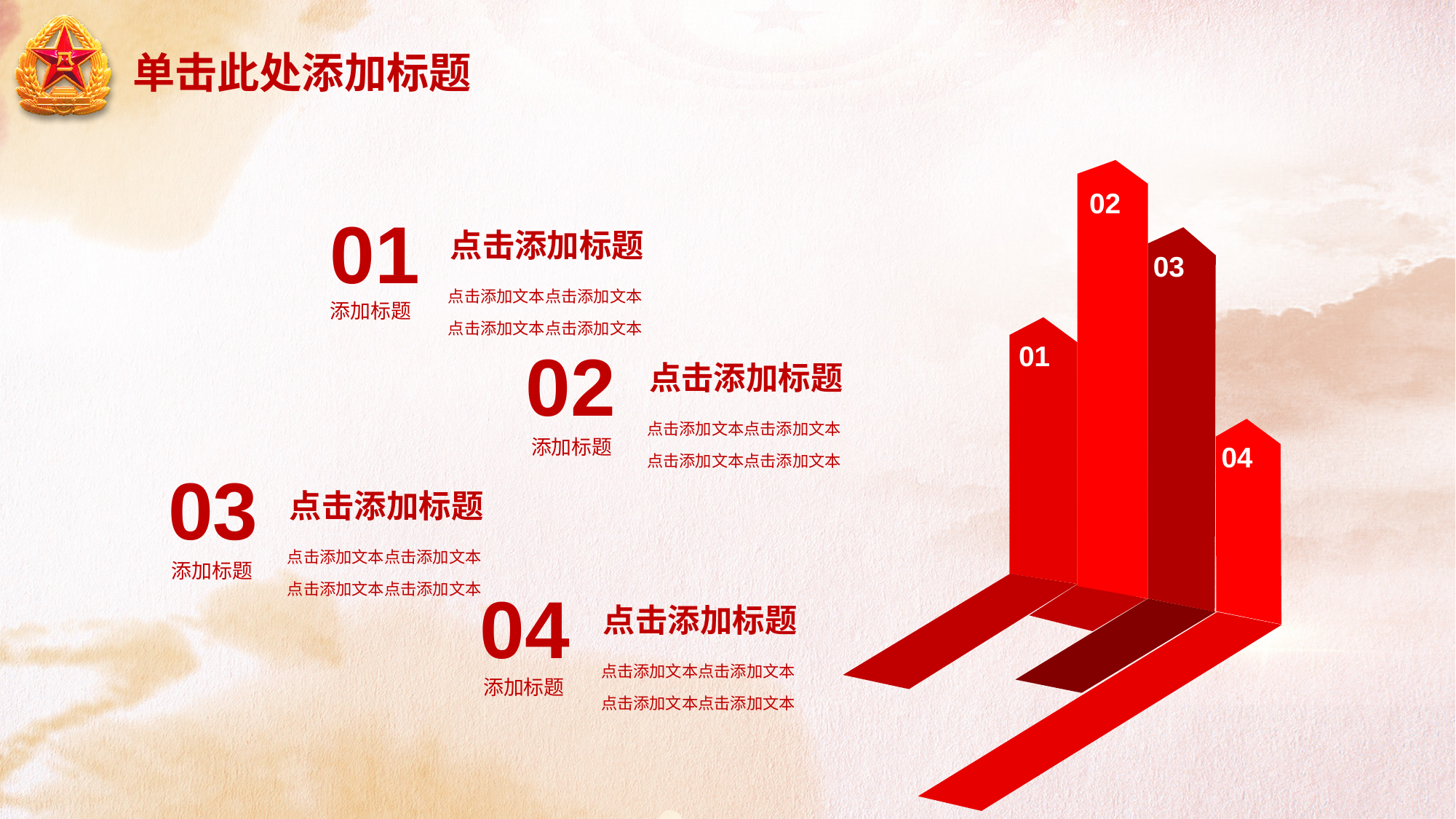

# 单击此处添加标题

02
01
点击添加标题
点击添加文本点击添加文本
点击添加文本点击添加文本
添加标题

03

01
02
点击添加标题
点击添加文本点击添加文本
点击添加文本点击添加文本
添加标题

04
03
点击添加标题
点击添加文本点击添加文本
点击添加文本点击添加文本
添加标题
04
点击添加标题
点击添加文本点击添加文本
点击添加文本点击添加文本
添加标题